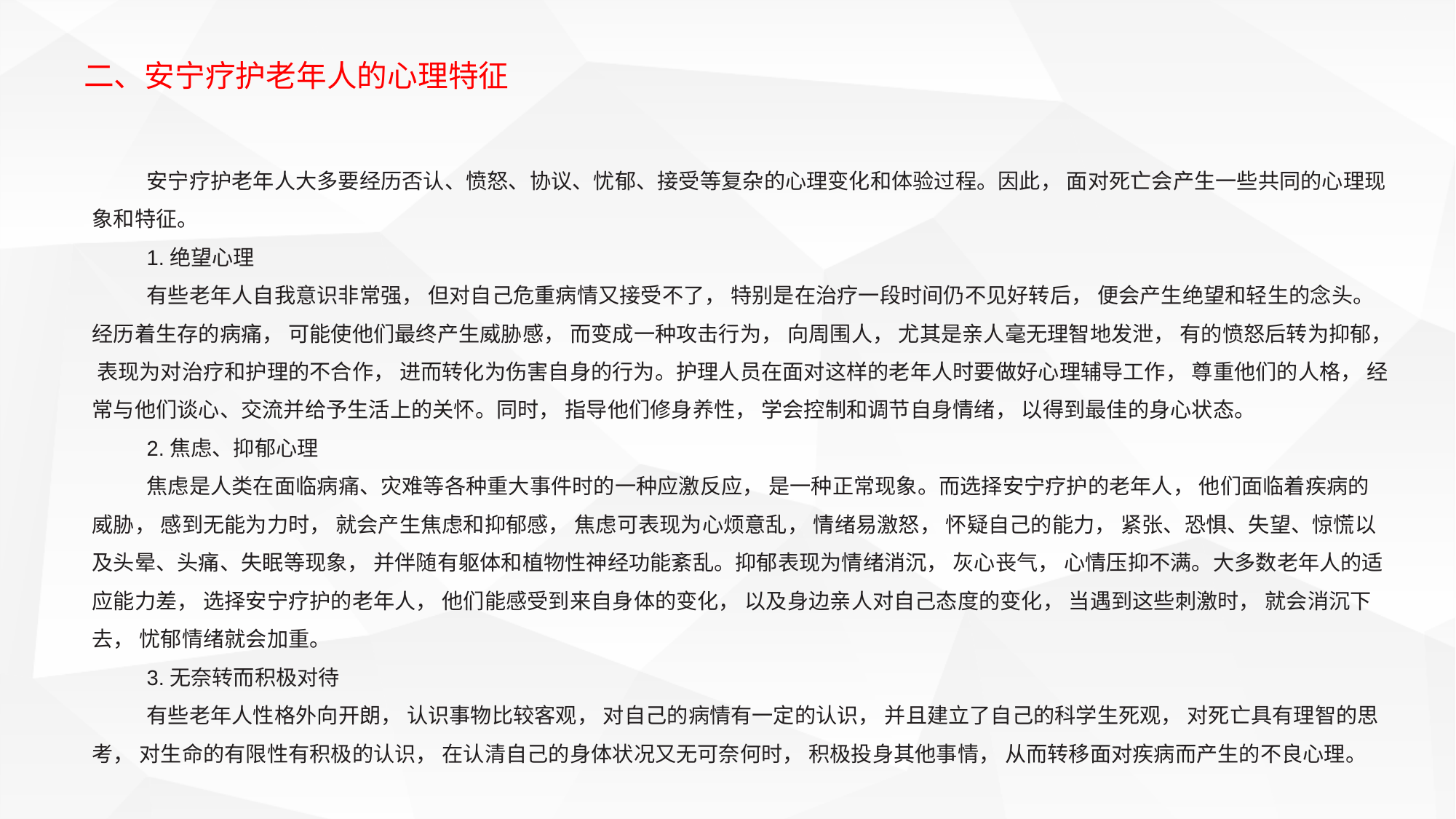

二、安宁疗护老年人的心理特征
安宁疗护老年人大多要经历否认、愤怒、协议、忧郁、接受等复杂的心理变化和体验过程。因此， 面对死亡会产生一些共同的心理现象和特征。
1.绝望心理
有些老年人自我意识非常强， 但对自己危重病情又接受不了， 特别是在治疗一段时间仍不见好转后， 便会产生绝望和轻生的念头。经历着生存的病痛， 可能使他们最终产生威胁感， 而变成一种攻击行为， 向周围人， 尤其是亲人毫无理智地发泄， 有的愤怒后转为抑郁， 表现为对治疗和护理的不合作， 进而转化为伤害自身的行为。护理人员在面对这样的老年人时要做好心理辅导工作， 尊重他们的人格， 经常与他们谈心、交流并给予生活上的关怀。同时， 指导他们修身养性， 学会控制和调节自身情绪， 以得到最佳的身心状态。
2.焦虑、抑郁心理
焦虑是人类在面临病痛、灾难等各种重大事件时的一种应激反应， 是一种正常现象。而选择安宁疗护的老年人， 他们面临着疾病的威胁， 感到无能为力时， 就会产生焦虑和抑郁感， 焦虑可表现为心烦意乱， 情绪易激怒， 怀疑自己的能力， 紧张、恐惧、失望、惊慌以及头晕、头痛、失眠等现象， 并伴随有躯体和植物性神经功能紊乱。抑郁表现为情绪消沉， 灰心丧气， 心情压抑不满。大多数老年人的适应能力差， 选择安宁疗护的老年人， 他们能感受到来自身体的变化， 以及身边亲人对自己态度的变化， 当遇到这些刺激时， 就会消沉下去， 忧郁情绪就会加重。
3.无奈转而积极对待
有些老年人性格外向开朗， 认识事物比较客观， 对自己的病情有一定的认识， 并且建立了自己的科学生死观， 对死亡具有理智的思考， 对生命的有限性有积极的认识， 在认清自己的身体状况又无可奈何时， 积极投身其他事情， 从而转移面对疾病而产生的不良心理。